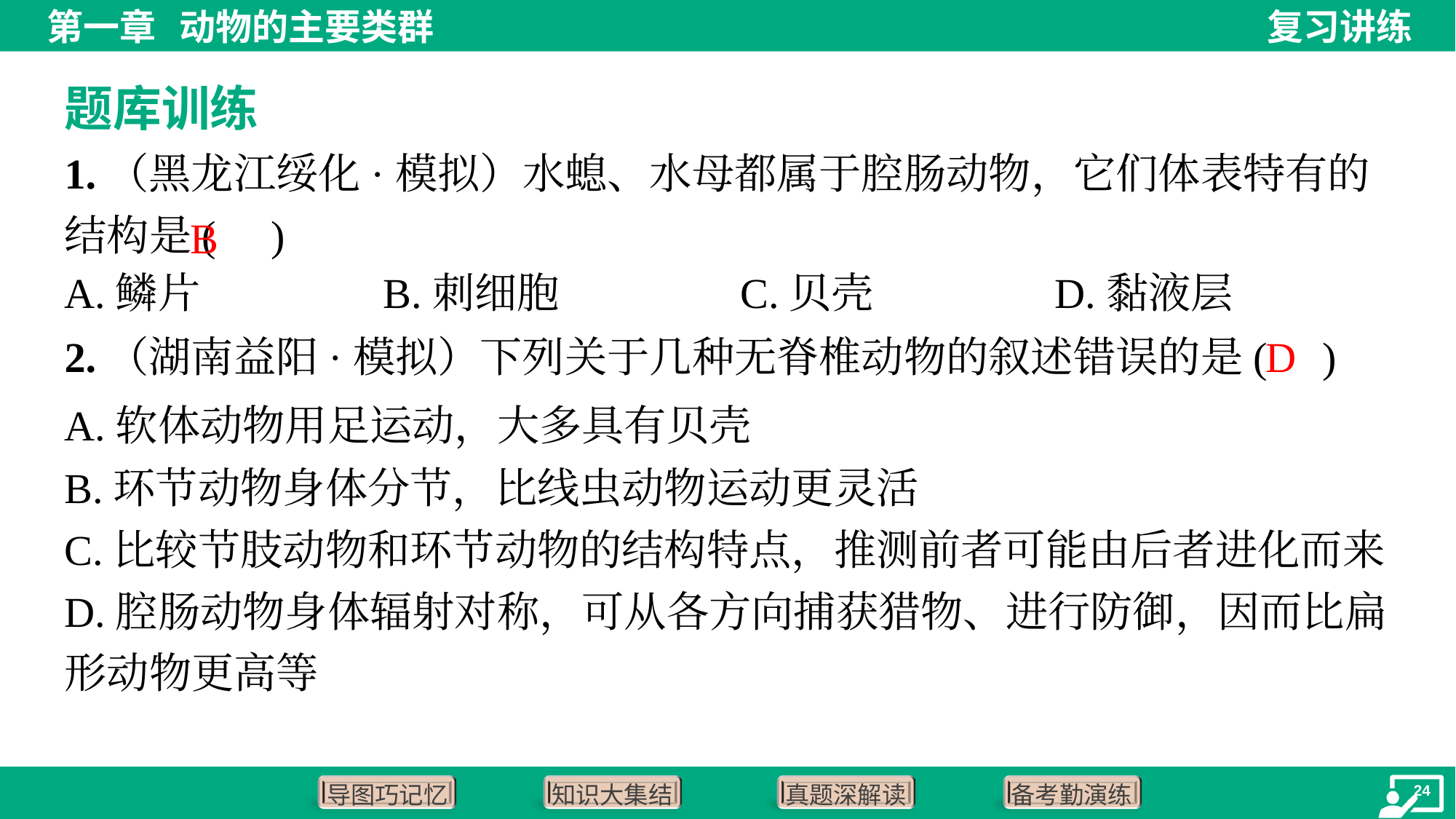

题库训练
1.（黑龙江绥化·模拟）水螅、水母都属于腔肠动物，它们体表特有的结构是(     )
B
A.鳞片	B.刺细胞	C.贝壳	D.黏液层
2.（湖南益阳·模拟）下列关于几种无脊椎动物的叙述错误的是(     )
D
A.软体动物用足运动，大多具有贝壳
B.环节动物身体分节，比线虫动物运动更灵活
C.比较节肢动物和环节动物的结构特点，推测前者可能由后者进化而来
D.腔肠动物身体辐射对称，可从各方向捕获猎物、进行防御，因而比扁
形动物更高等